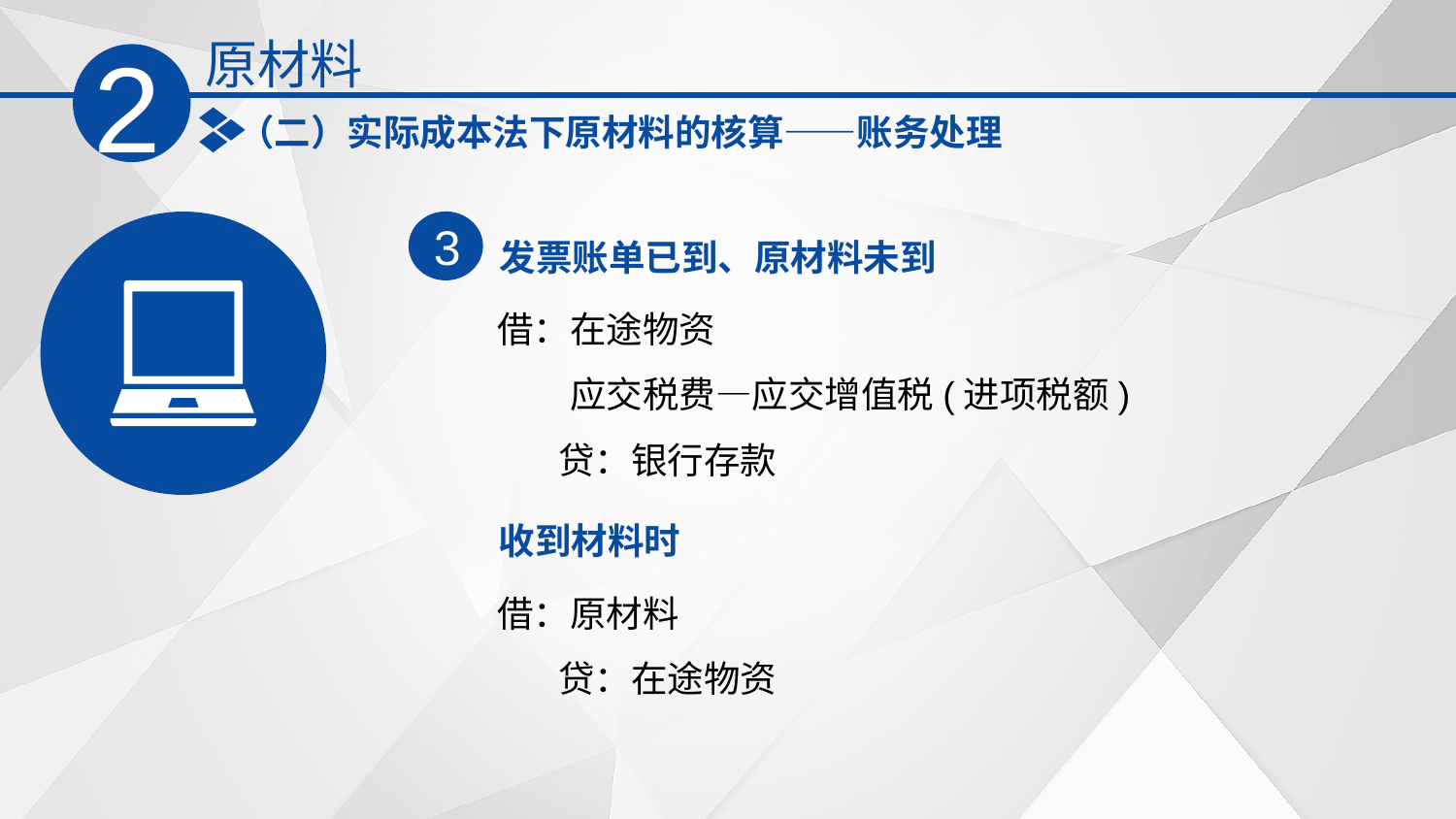

原材料
2

（二）实际成本法下原材料的核算——账务处理

发票账单已到、原材料未到
3

借：在途物资
　　应交税费—应交增值税(进项税额)
　   贷：银行存款
收到材料时
借：原材料
　   贷：在途物资